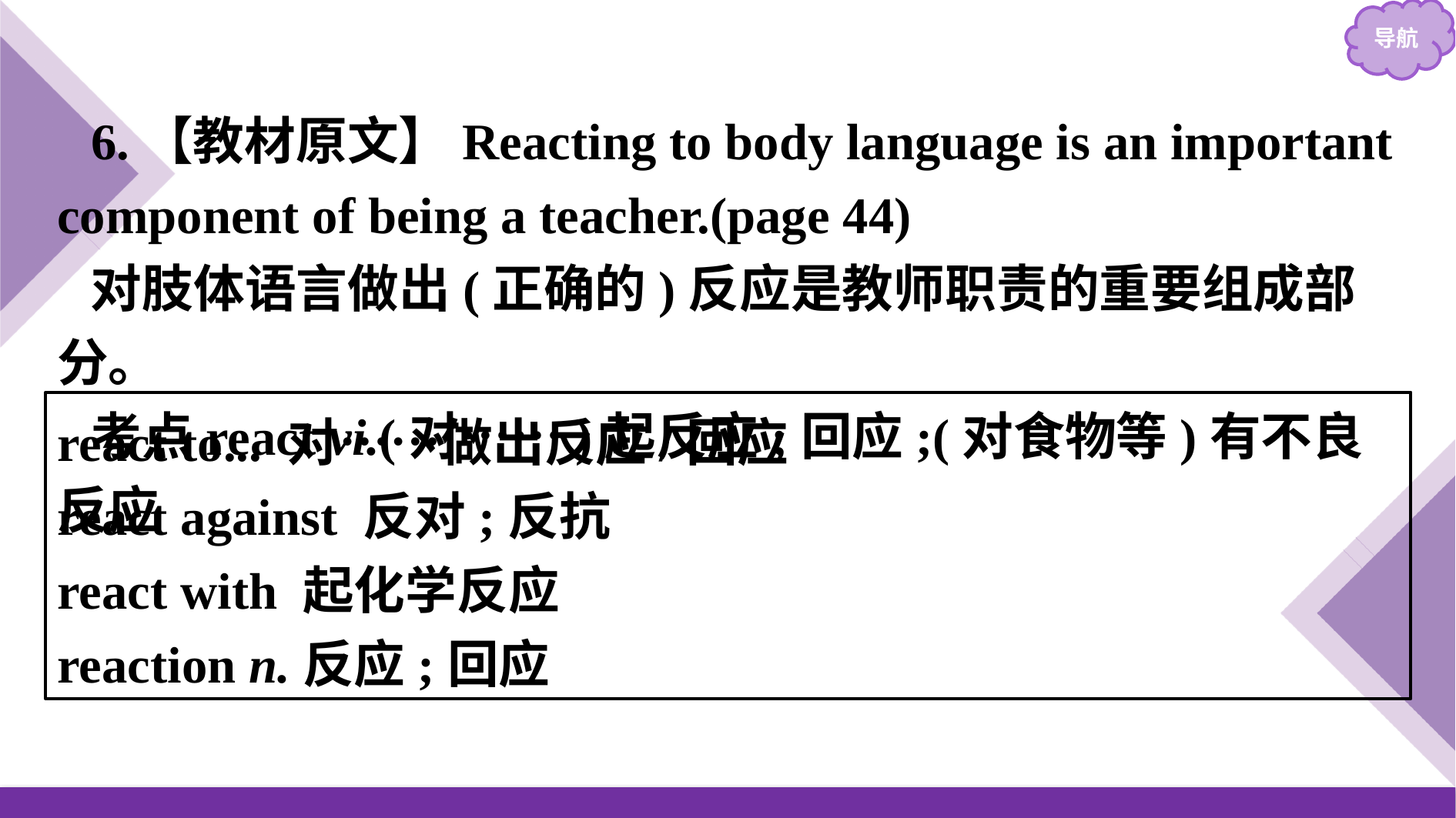

6.【教材原文】Reacting to body language is an important component of being a teacher.(page 44)
对肢体语言做出(正确的)反应是教师职责的重要组成部分。
考点react vi.(对……)起反应;回应;(对食物等)有不良反应
react to... 对……做出反应/回应
react against 反对;反抗
react with 起化学反应
reaction n.反应;回应